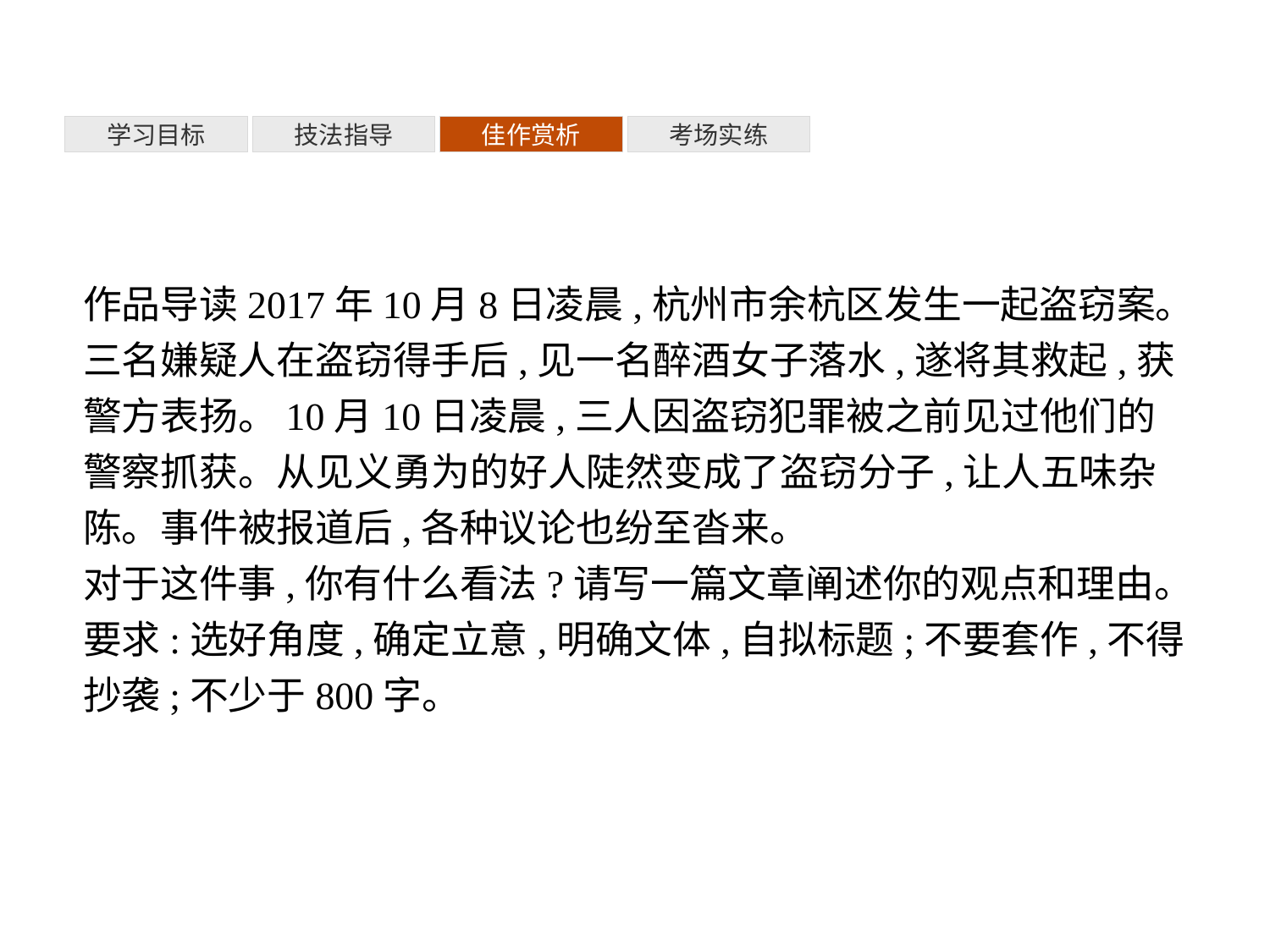

考场实练
学习目标
技法指导
佳作赏析
作品导读2017年10月8日凌晨,杭州市余杭区发生一起盗窃案。三名嫌疑人在盗窃得手后,见一名醉酒女子落水,遂将其救起,获警方表扬。10月10日凌晨,三人因盗窃犯罪被之前见过他们的警察抓获。从见义勇为的好人陡然变成了盗窃分子,让人五味杂陈。事件被报道后,各种议论也纷至沓来。
对于这件事,你有什么看法?请写一篇文章阐述你的观点和理由。要求:选好角度,确定立意,明确文体,自拟标题;不要套作,不得抄袭;不少于800字。